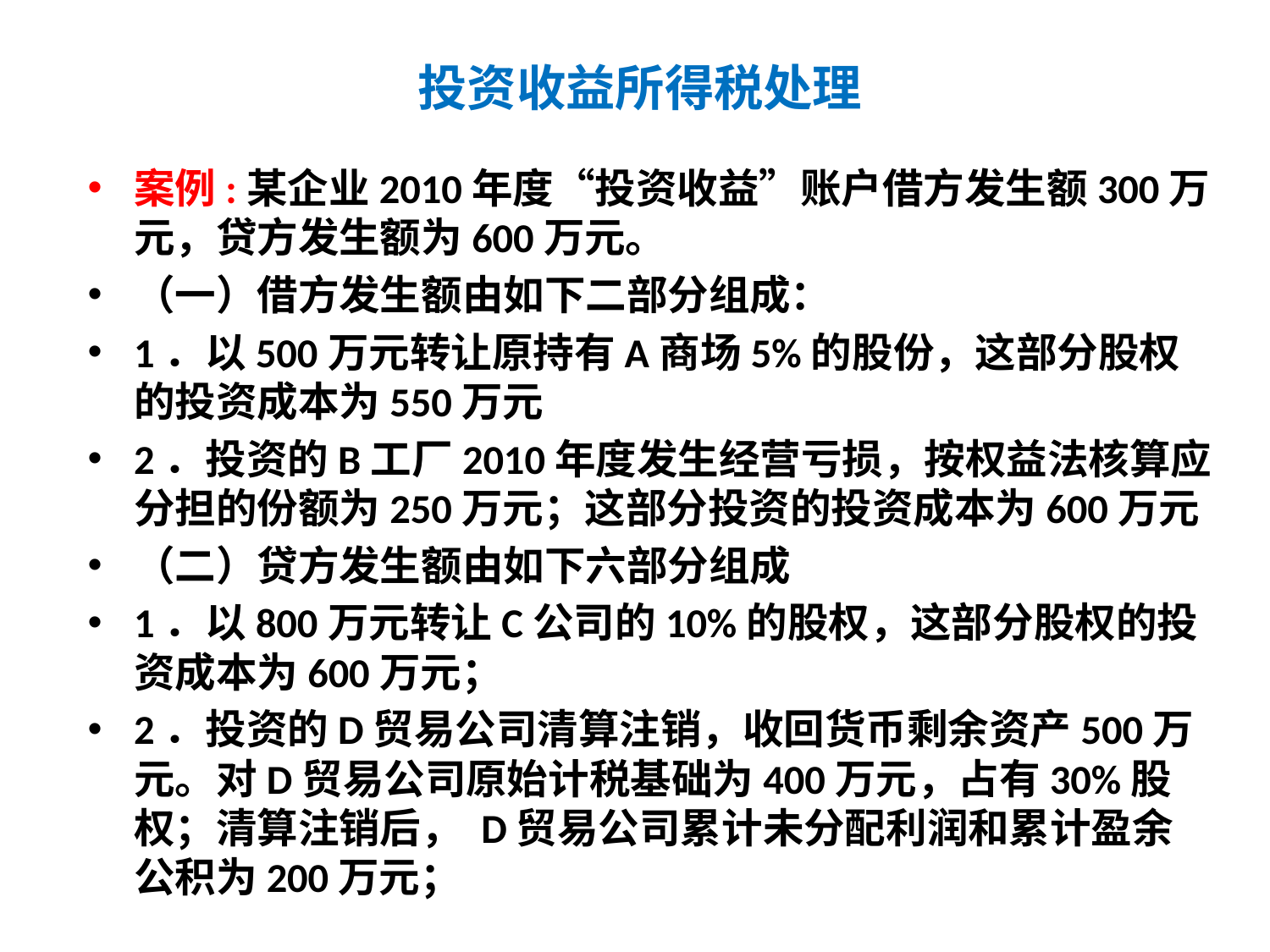

# 投资收益所得税处理
案例:某企业2010年度“投资收益”账户借方发生额300万元，贷方发生额为600万元。
（一）借方发生额由如下二部分组成：
1．以500万元转让原持有A商场5%的股份，这部分股权的投资成本为550万元
2．投资的B工厂2010年度发生经营亏损，按权益法核算应分担的份额为250万元；这部分投资的投资成本为600万元
（二）贷方发生额由如下六部分组成
1．以800万元转让C公司的10%的股权，这部分股权的投资成本为600万元；
2．投资的D贸易公司清算注销，收回货币剩余资产500万元。对D贸易公司原始计税基础为400万元，占有30%股权；清算注销后， D贸易公司累计未分配利润和累计盈余公积为200万元；